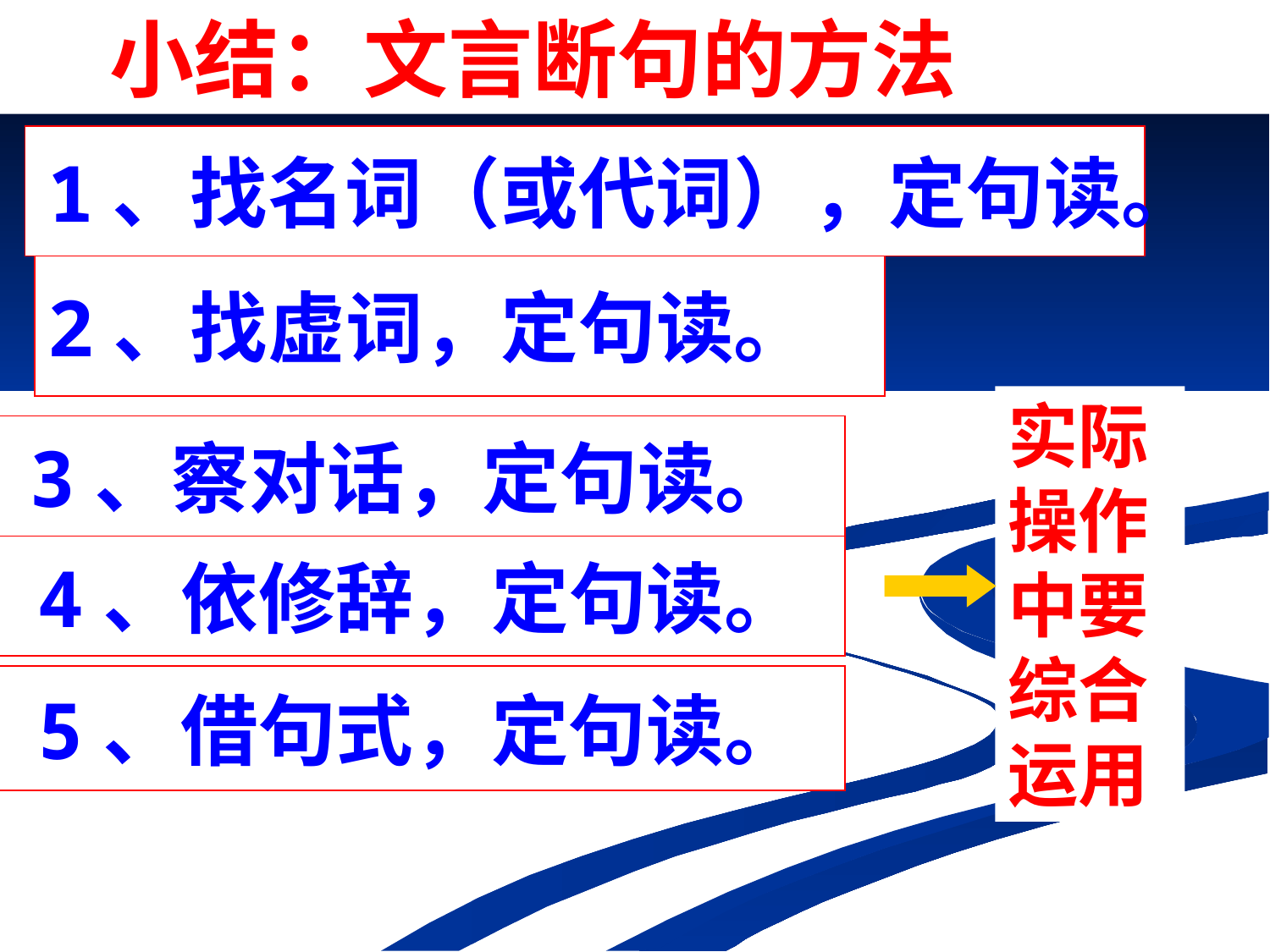

小结：文言断句的方法
# 1、找名词（或代词），定句读。
2、找虚词，定句读。
实际操作中要综合运用
3、察对话，定句读。
4、依修辞，定句读。

5、借句式，定句读。